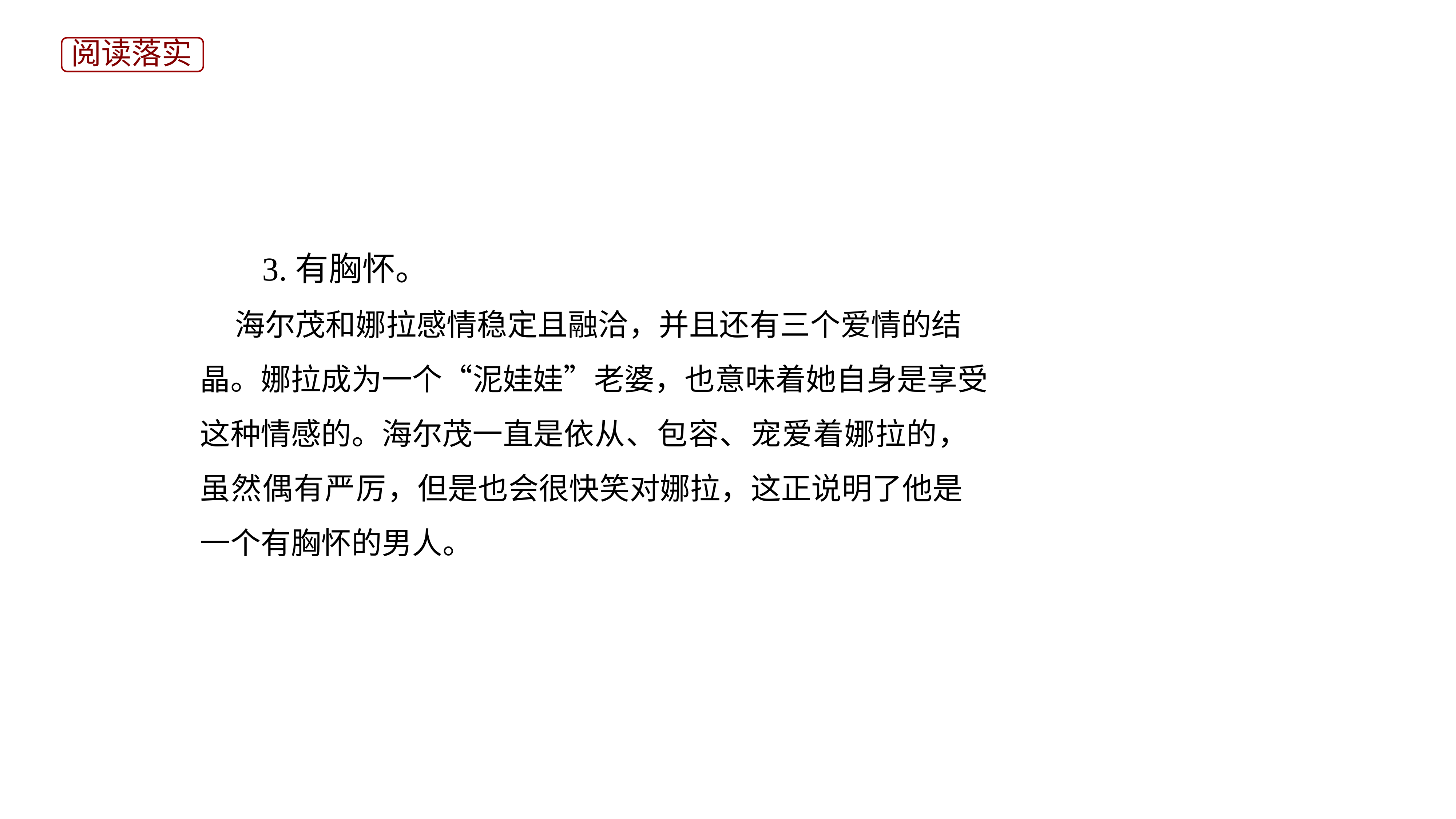

阅读落实

01
    3.有胸怀。
    海尔茂和娜拉感情稳定且融洽，并且还有三个爱情的结晶。娜拉成为一个“泥娃娃”老婆，也意味着她自身是享受这种情感的。海尔茂一直是依从、包容、宠爱着娜拉的，虽然偶有严厉，但是也会很快笑对娜拉，这正说明了他是一个有胸怀的男人。